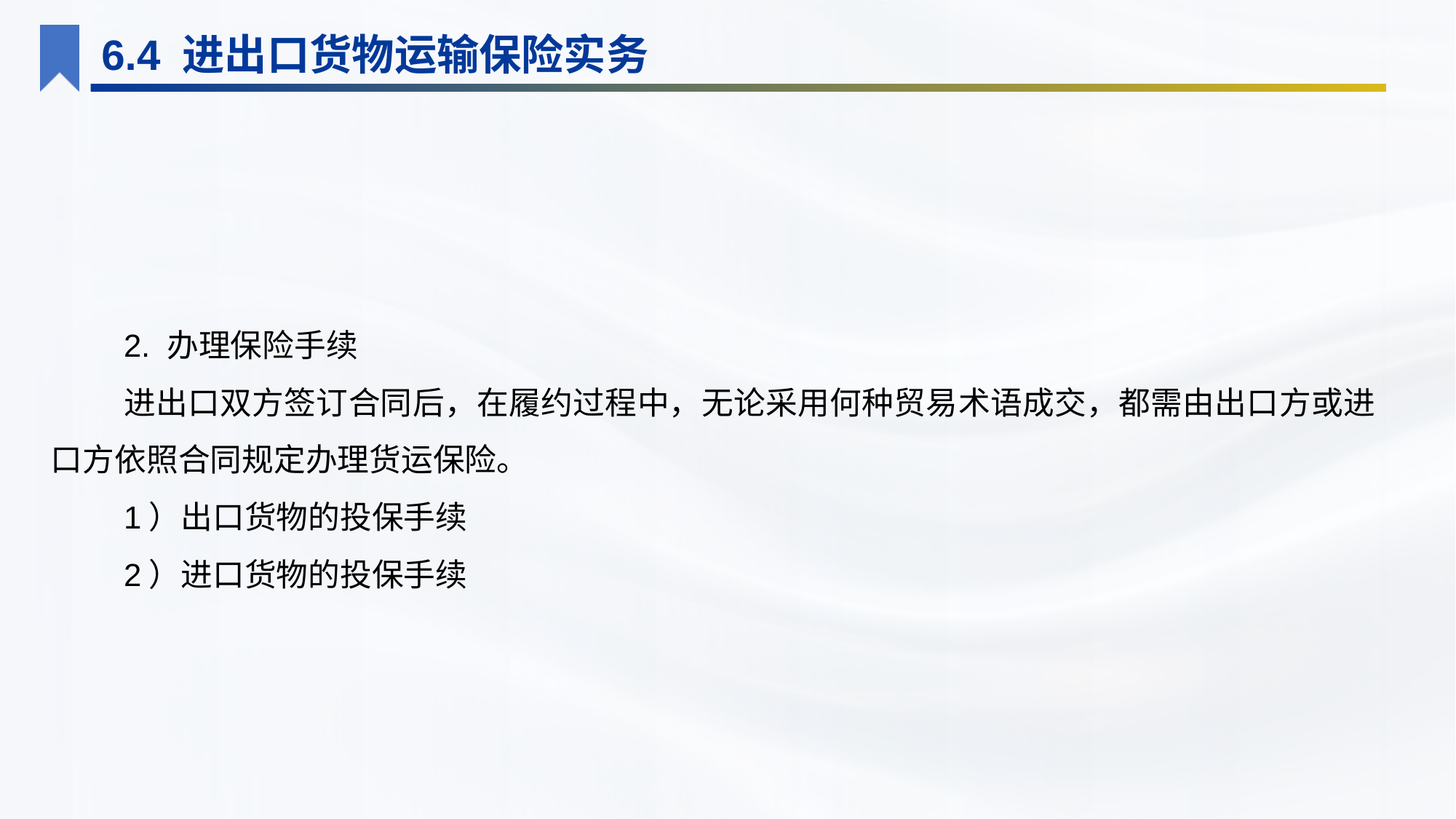

6.4 进出口货物运输保险实务
2. 办理保险手续
进出口双方签订合同后，在履约过程中，无论采用何种贸易术语成交，都需由出口方或进口方依照合同规定办理货运保险。
1）出口货物的投保手续
2）进口货物的投保手续